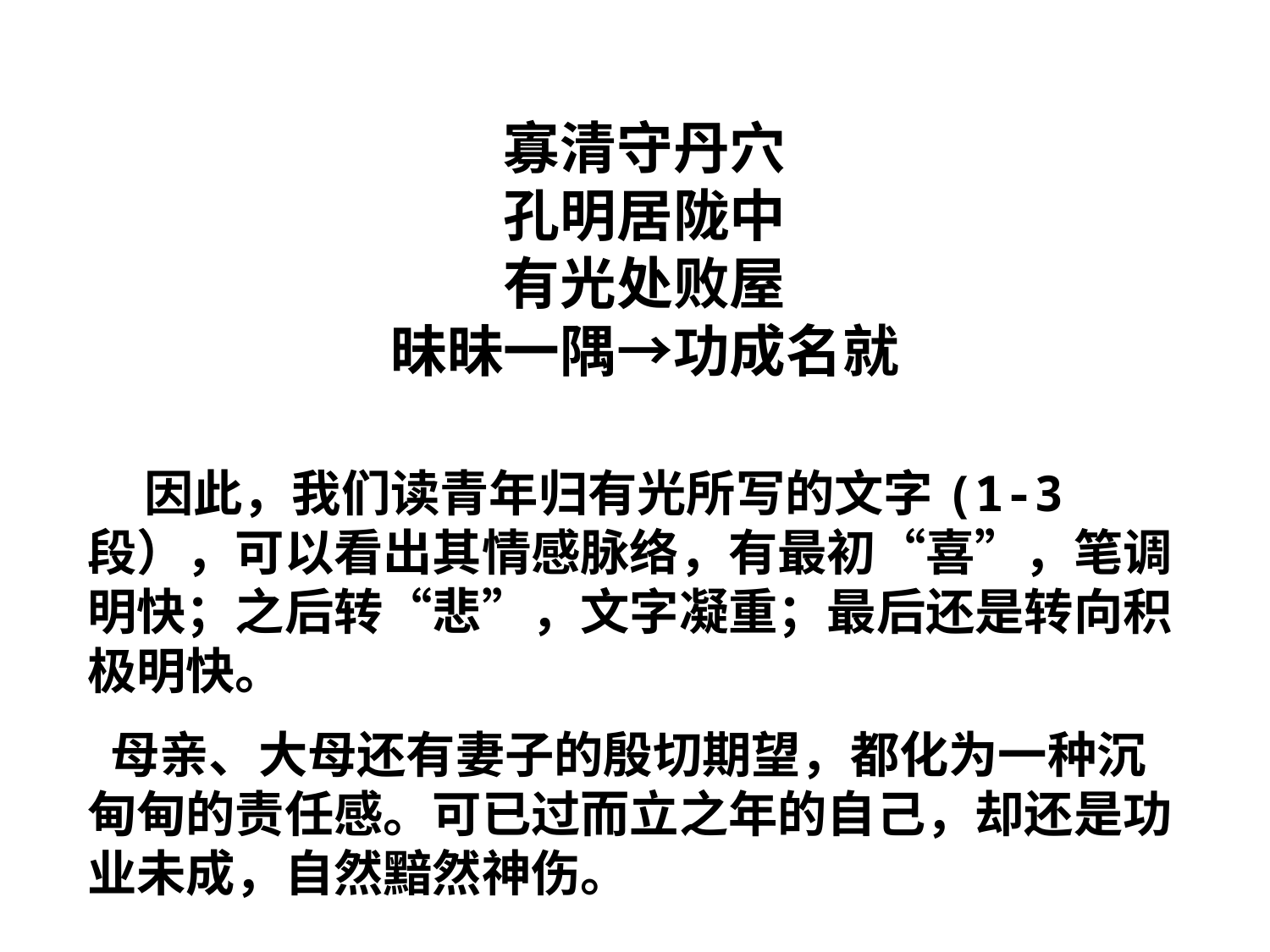

寡清守丹穴
孔明居陇中
有光处败屋
昧昧一隅→功成名就

#
    因此，我们读青年归有光所写的文字(1-3段），可以看出其情感脉络，有最初“喜”，笔调明快；之后转“悲”，文字凝重；最后还是转向积极明快。
 母亲、大母还有妻子的殷切期望，都化为一种沉甸甸的责任感。可已过而立之年的自己，却还是功业未成，自然黯然神伤。